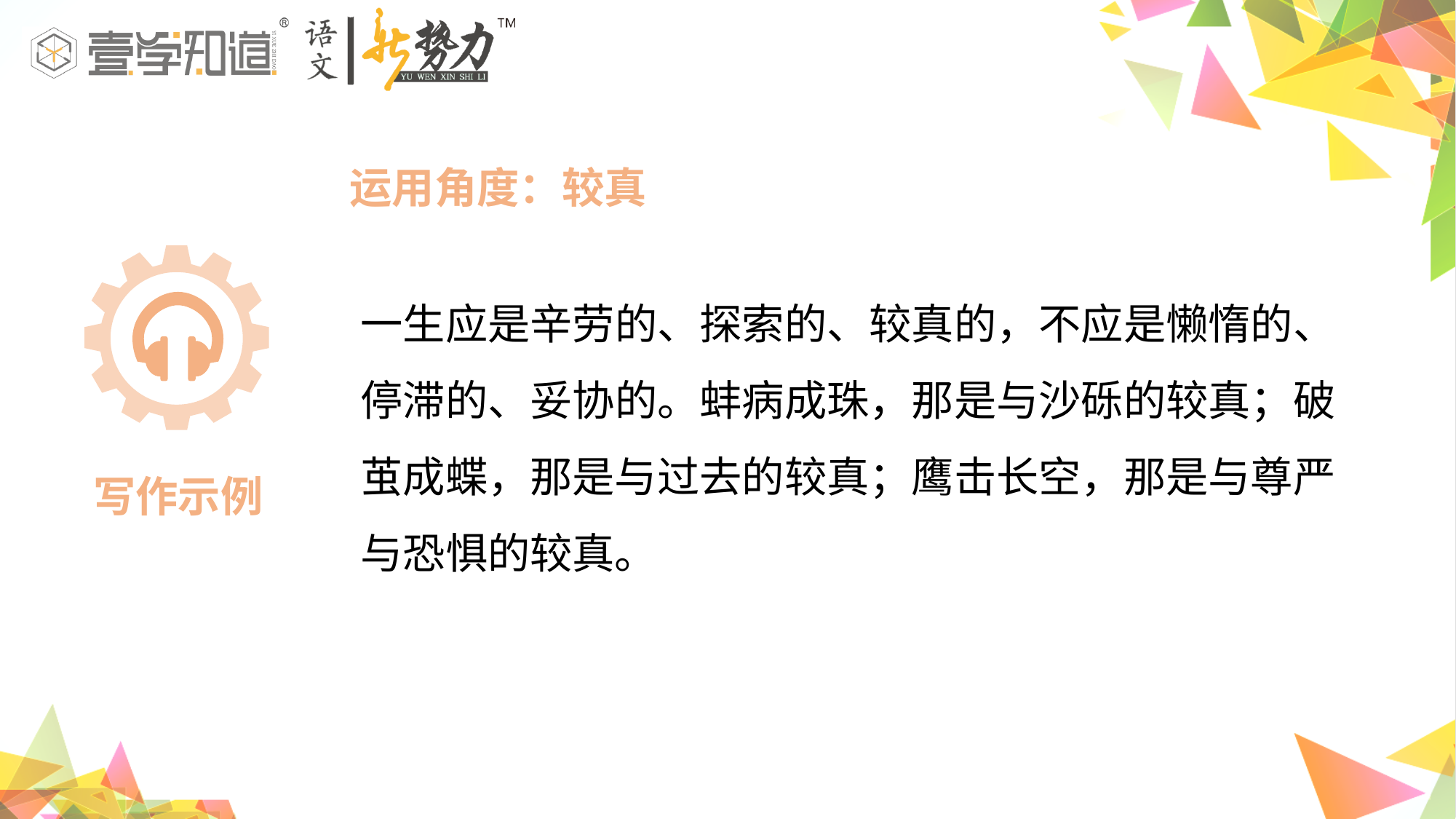

运用角度：较真

一生应是辛劳的、探索的、较真的，不应是懒惰的、停滞的、妥协的。蚌病成珠，那是与沙砾的较真；破茧成蝶，那是与过去的较真；鹰击长空，那是与尊严与恐惧的较真。

写作示例